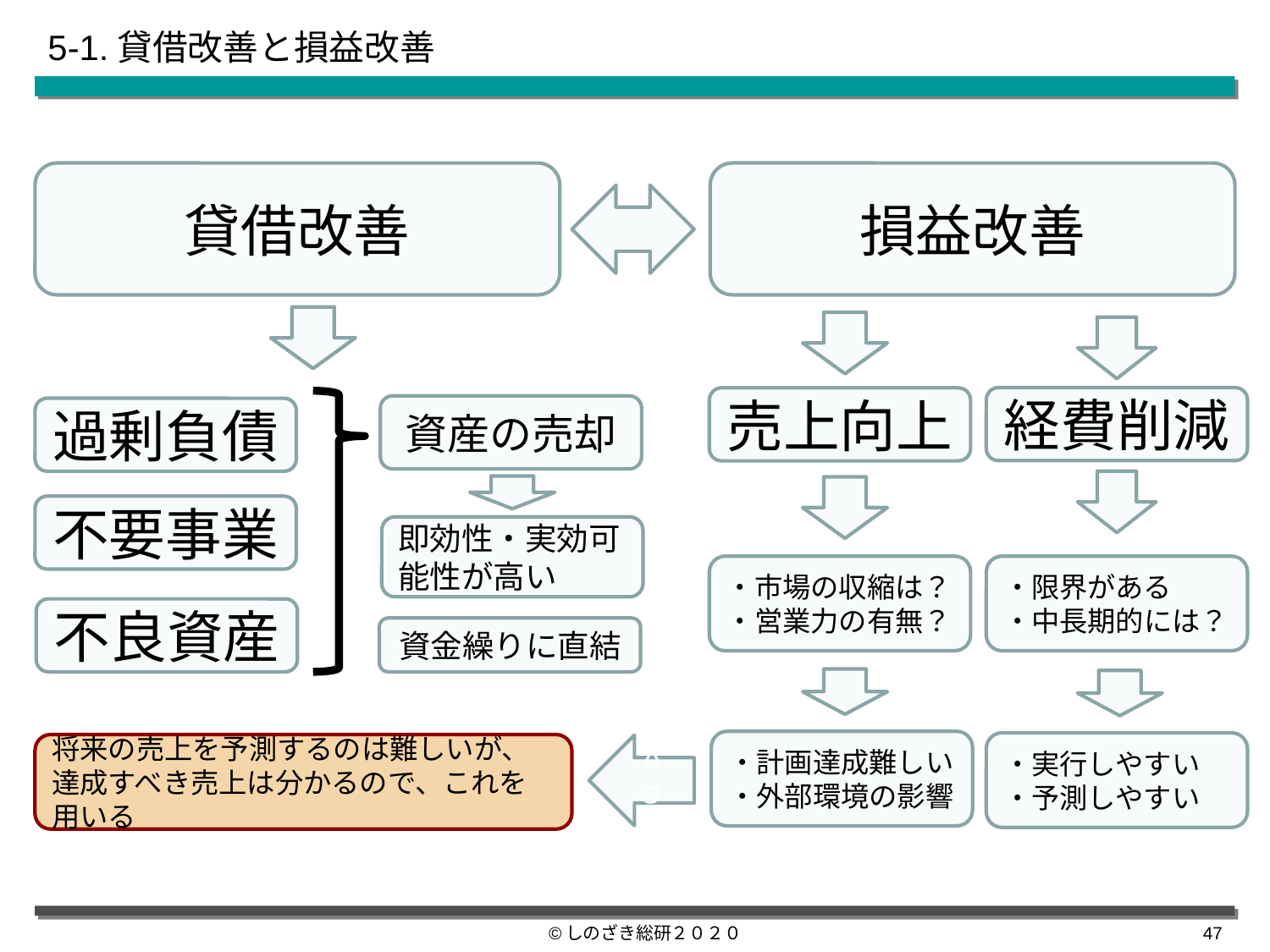

# 5-1.貸借改善と損益改善
損益改善
貸借改善

経費削減
売上向上

資産の売却
過剰負債

不要事業
即効性・実効可能性が高い
・市場の収縮は？
・営業力の有無？
・限界がある
・中長期的には？
不良資産
資金繰りに直結

・計画達成難しい
・外部環境の影響
・実行しやすい
・予測しやすい
将来の売上を予測するのは難しいが、達成すべき売上は分かるので、これを用いる
ｃｖ
©しのざき総研２０２０
47